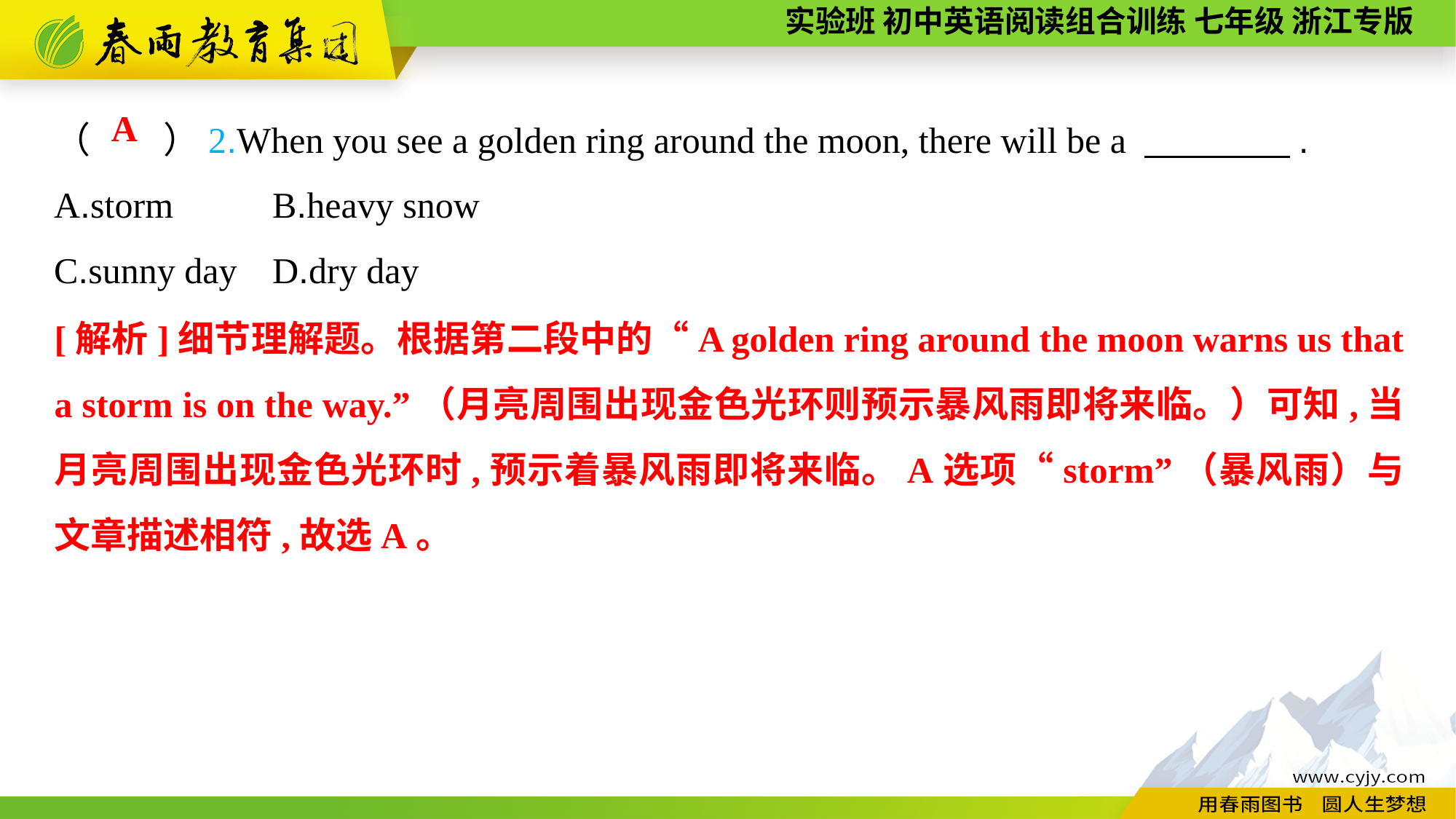

（　　）2.When you see a golden ring around the moon, there will be a 　　　　.
A.storm	B.heavy snow
C.sunny day	D.dry day
A
[解析]细节理解题。根据第二段中的“A golden ring around the moon warns us that a storm is on the way.”（月亮周围出现金色光环则预示暴风雨即将来临。）可知,当月亮周围出现金色光环时,预示着暴风雨即将来临。A选项“storm”（暴风雨）与文章描述相符,故选A。